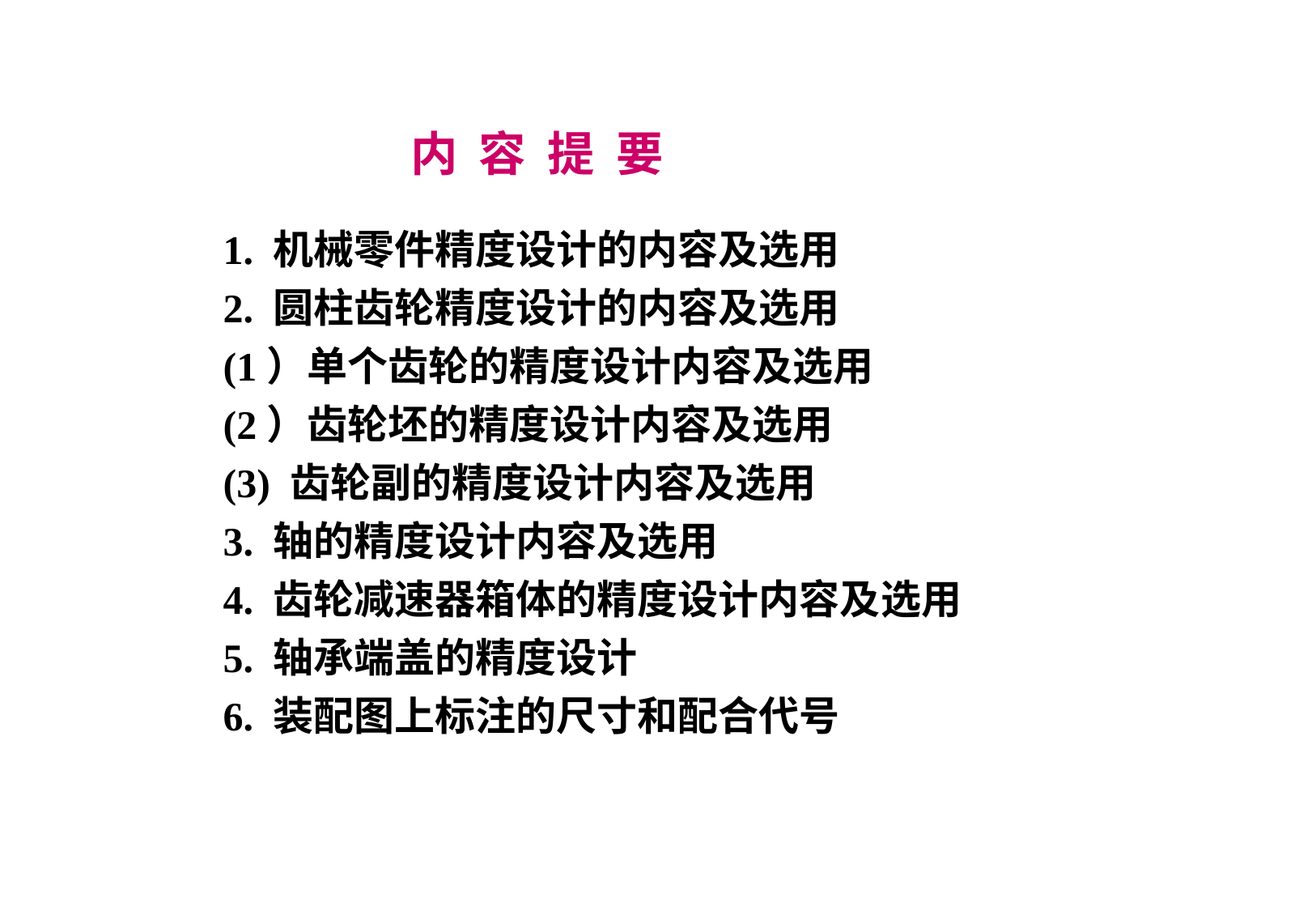

2
内  容  提  要
1. 机械零件精度设计的内容及选用
2. 圆柱齿轮精度设计的内容及选用
(1）单个齿轮的精度设计内容及选用
(2）齿轮坯的精度设计内容及选用
(3) 齿轮副的精度设计内容及选用
3. 轴的精度设计内容及选用
4. 齿轮减速器箱体的精度设计内容及选用
5. 轴承端盖的精度设计
6. 装配图上标注的尺寸和配合代号